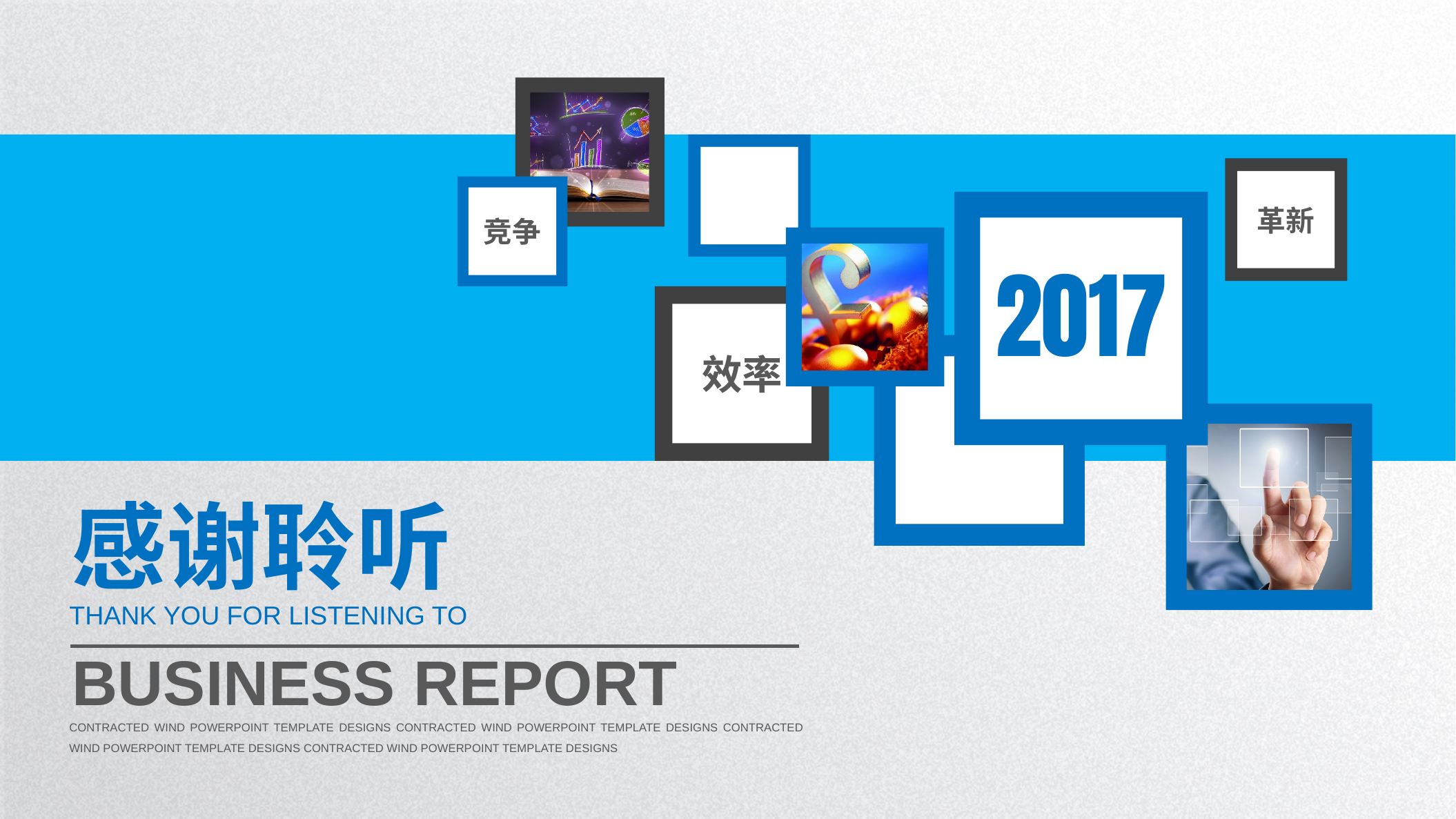

革新

竞争

2017

效率

感谢聆听
THANK YOU FOR LISTENING TO
BUSINESS REPORT
CONTRACTED WIND POWERPOINT TEMPLATE DESIGNS CONTRACTED WIND POWERPOINT TEMPLATE DESIGNS CONTRACTED WIND POWERPOINT TEMPLATE DESIGNS CONTRACTED WIND POWERPOINT TEMPLATE DESIGNS